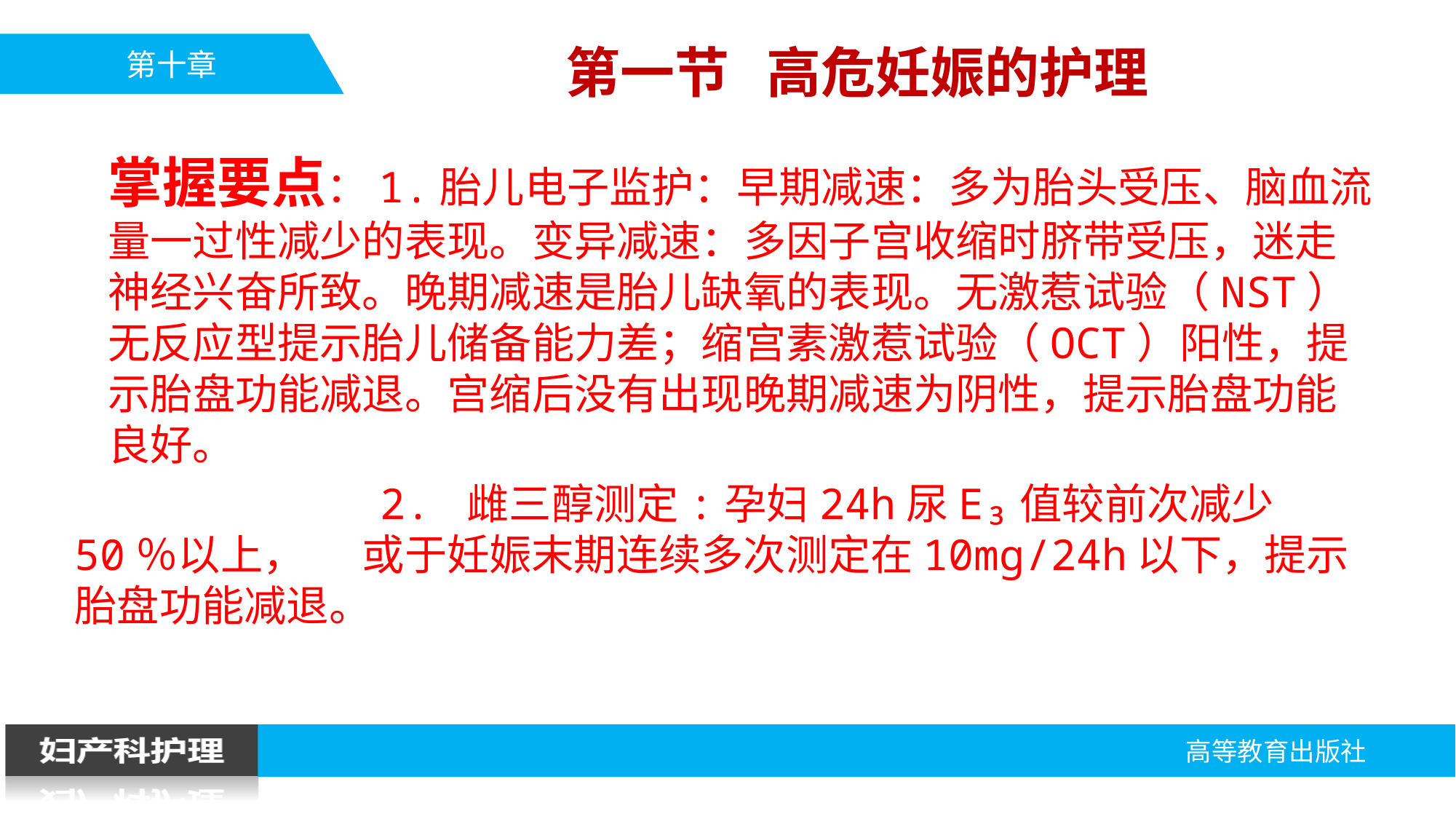

第一节   高危妊娠的护理

掌握要点：1.胎儿电子监护：早期减速：多为胎头受压、脑血流量一过性减少的表现。变异减速：多因子宫收缩时脐带受压，迷走神经兴奋所致。晚期减速是胎儿缺氧的表现。无激惹试验（NST）无反应型提示胎儿储备能力差；缩宫素激惹试验（OCT）阳性，提示胎盘功能减退。宫缩后没有出现晚期减速为阴性，提示胎盘功能良好。
            2. 雌三醇测定:孕妇24h尿E₃值较前次减少50％以上，      或于妊娠末期连续多次测定在10mg/24h以下，提示胎盘功能减退。